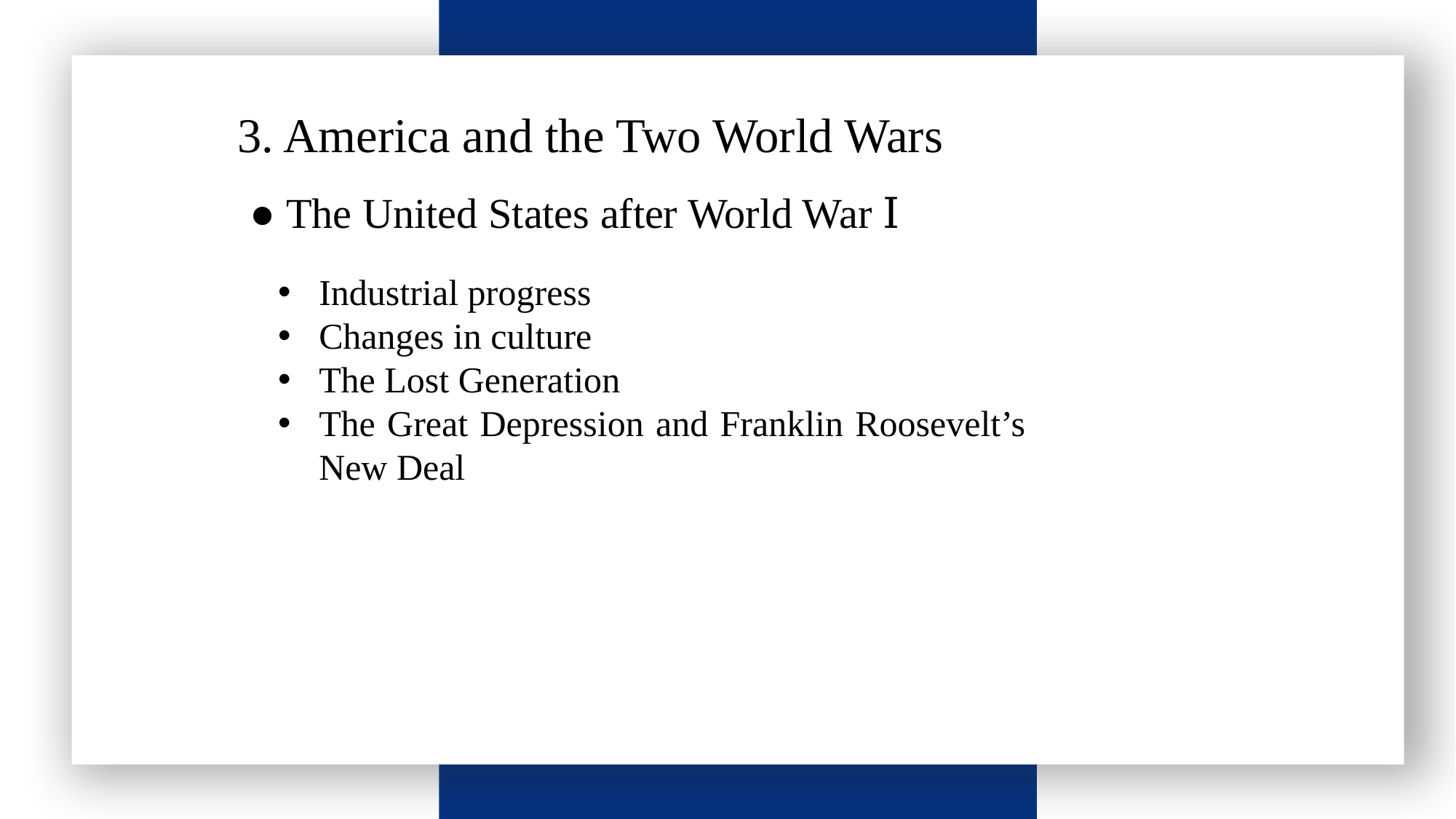

请输入标题
3. America and the Two World Wars
● The United States after World War Ⅰ
Industrial progress
Changes in culture
The Lost Generation
The Great Depression and Franklin Roosevelt’s New Deal